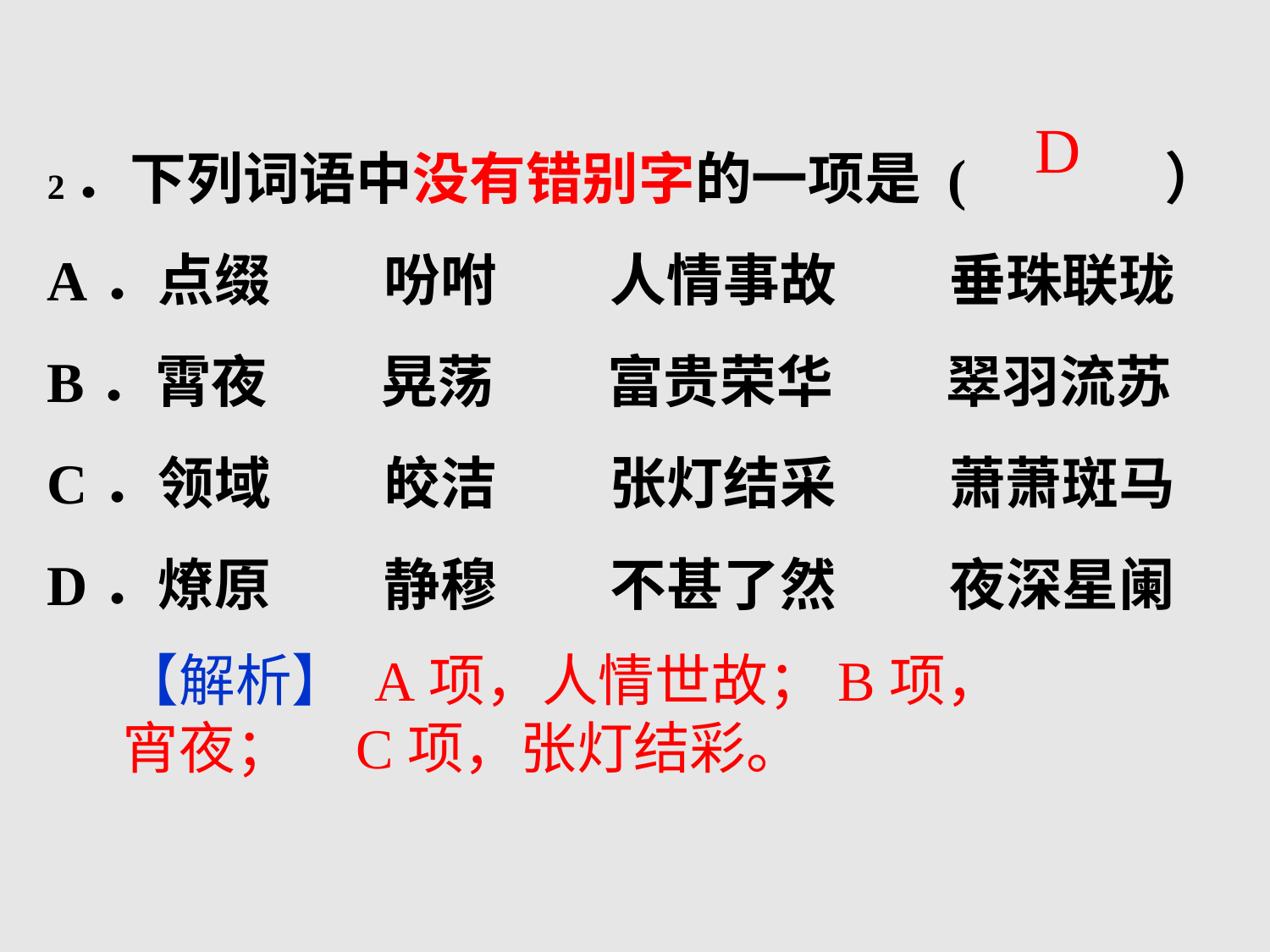

2．下列词语中没有错别字的一项是 (             ）
A．点缀　　吩咐　　人情事故　　垂珠联珑
B．霄夜　　晃荡　　富贵荣华　　翠羽流苏
C．领域　　皎洁　　张灯结采　　萧萧斑马
D．燎原　　静穆　　不甚了然　　夜深星阑

D
【解析】 A项，人情世故；B项，宵夜；    C项，张灯结彩。